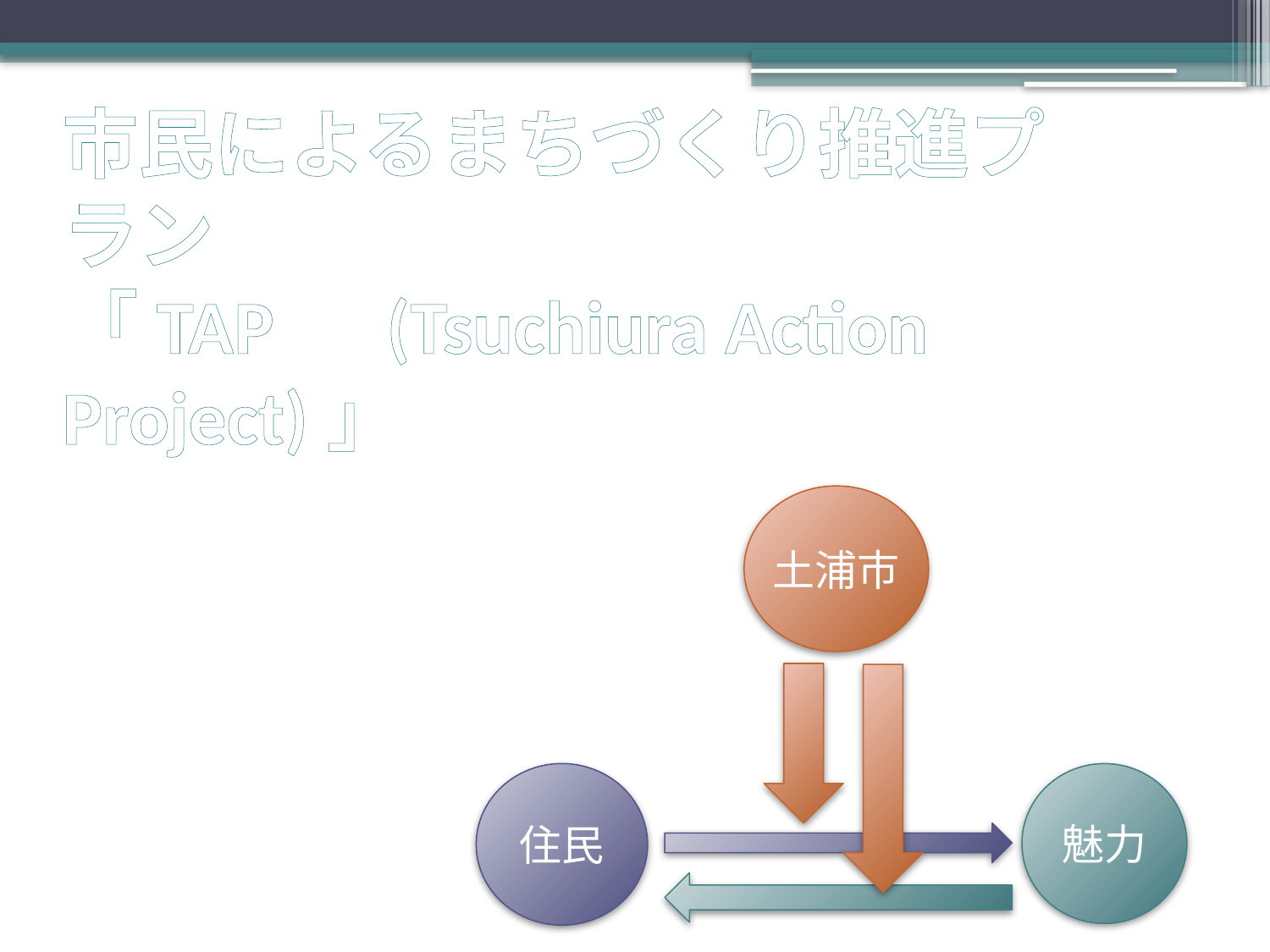

# 市民によるまちづくり推進プラン 「TAP　(Tsuchiura Action Project)」
土浦市

住民
魅力